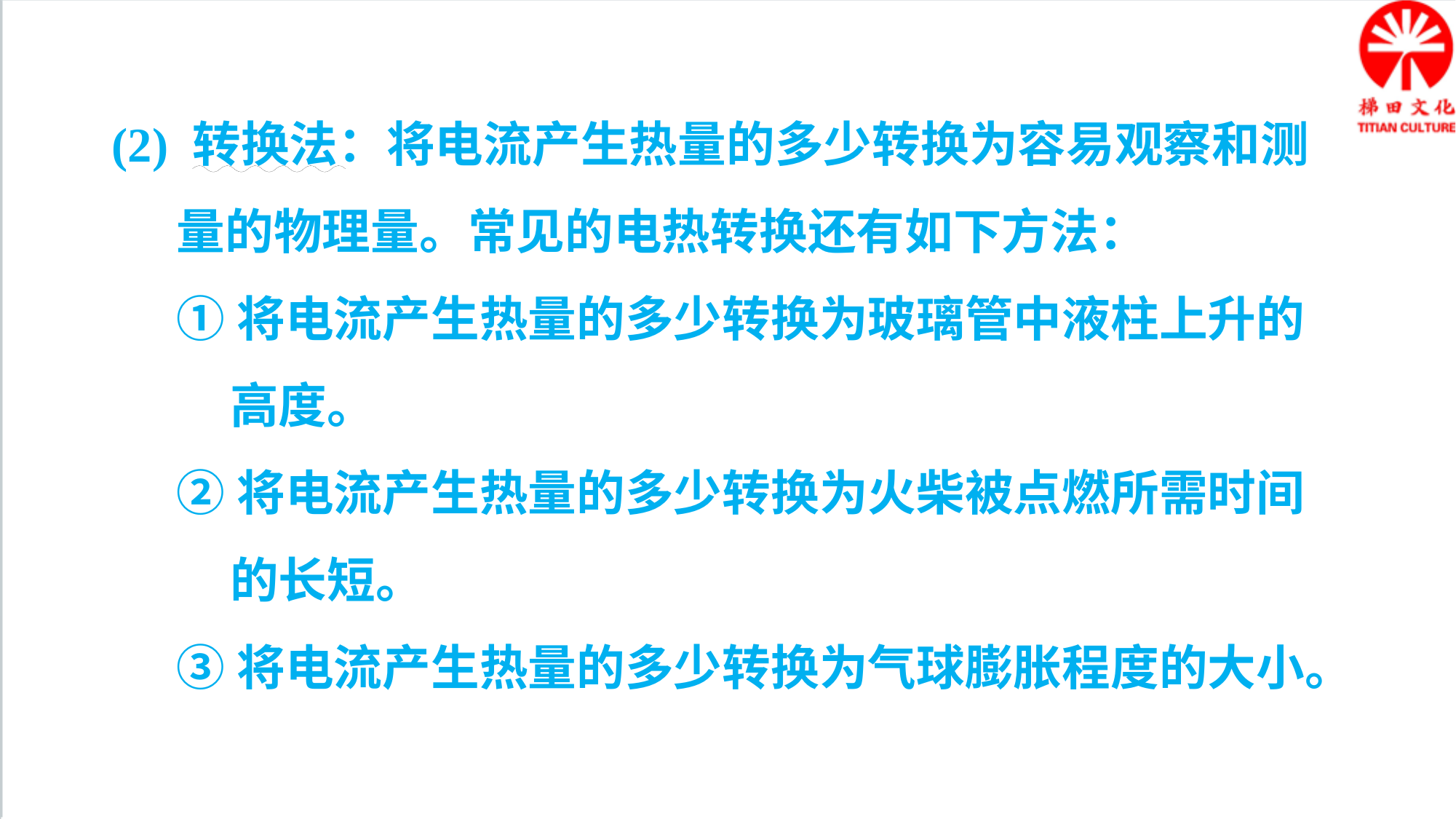

(2) 转换法：将电流产生热量的多少转换为容易观察和测量的物理量。常见的电热转换还有如下方法：
①将电流产生热量的多少转换为玻璃管中液柱上升的高度。
②将电流产生热量的多少转换为火柴被点燃所需时间的长短。
③将电流产生热量的多少转换为气球膨胀程度的大小。